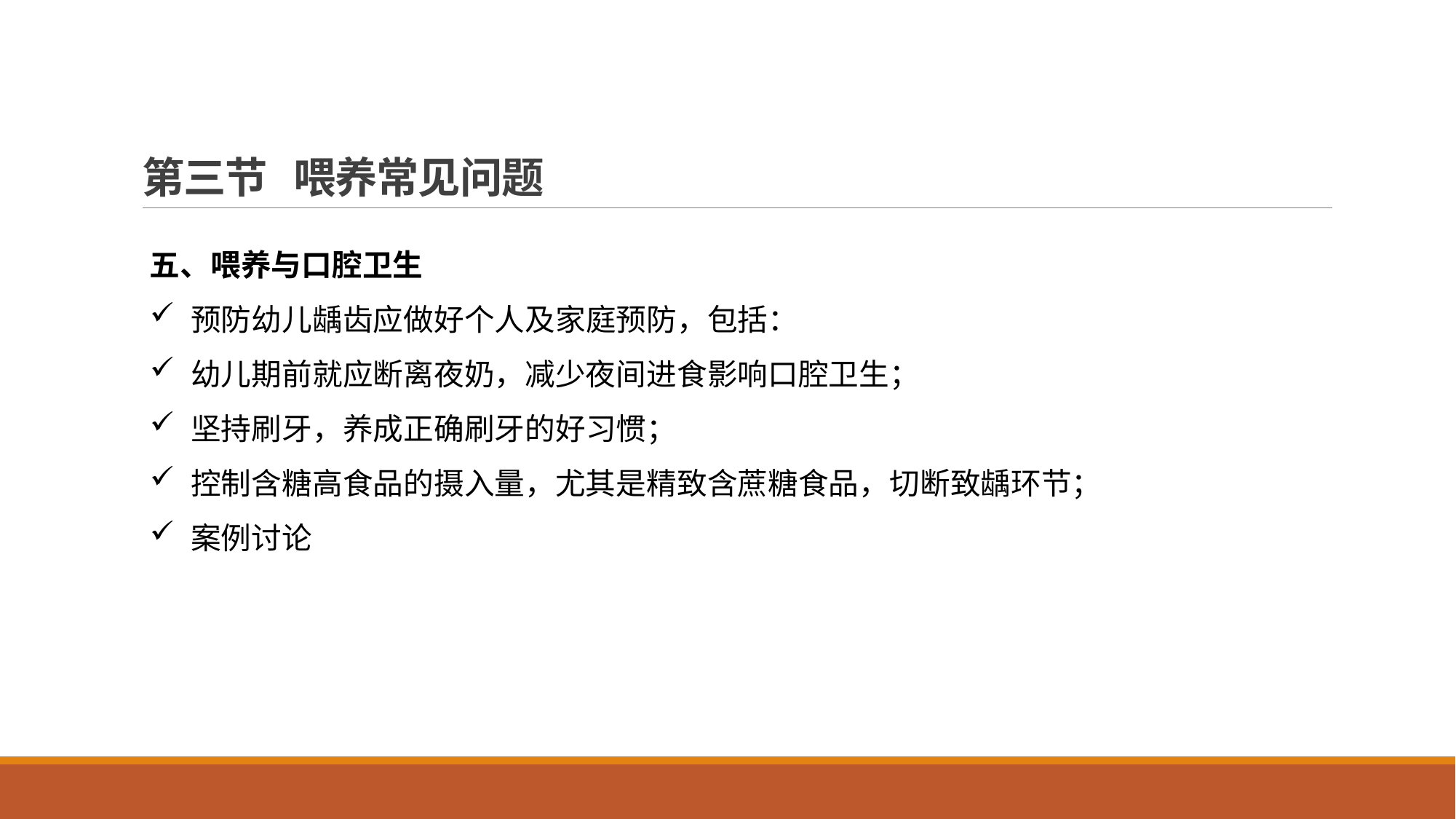

# 第三节   喂养常见问题
五、喂养与口腔卫生
预防幼儿龋齿应做好个人及家庭预防，包括：
幼儿期前就应断离夜奶，减少夜间进食影响口腔卫生；
坚持刷牙，养成正确刷牙的好习惯；
控制含糖高食品的摄入量，尤其是精致含蔗糖食品，切断致龋环节；
案例讨论